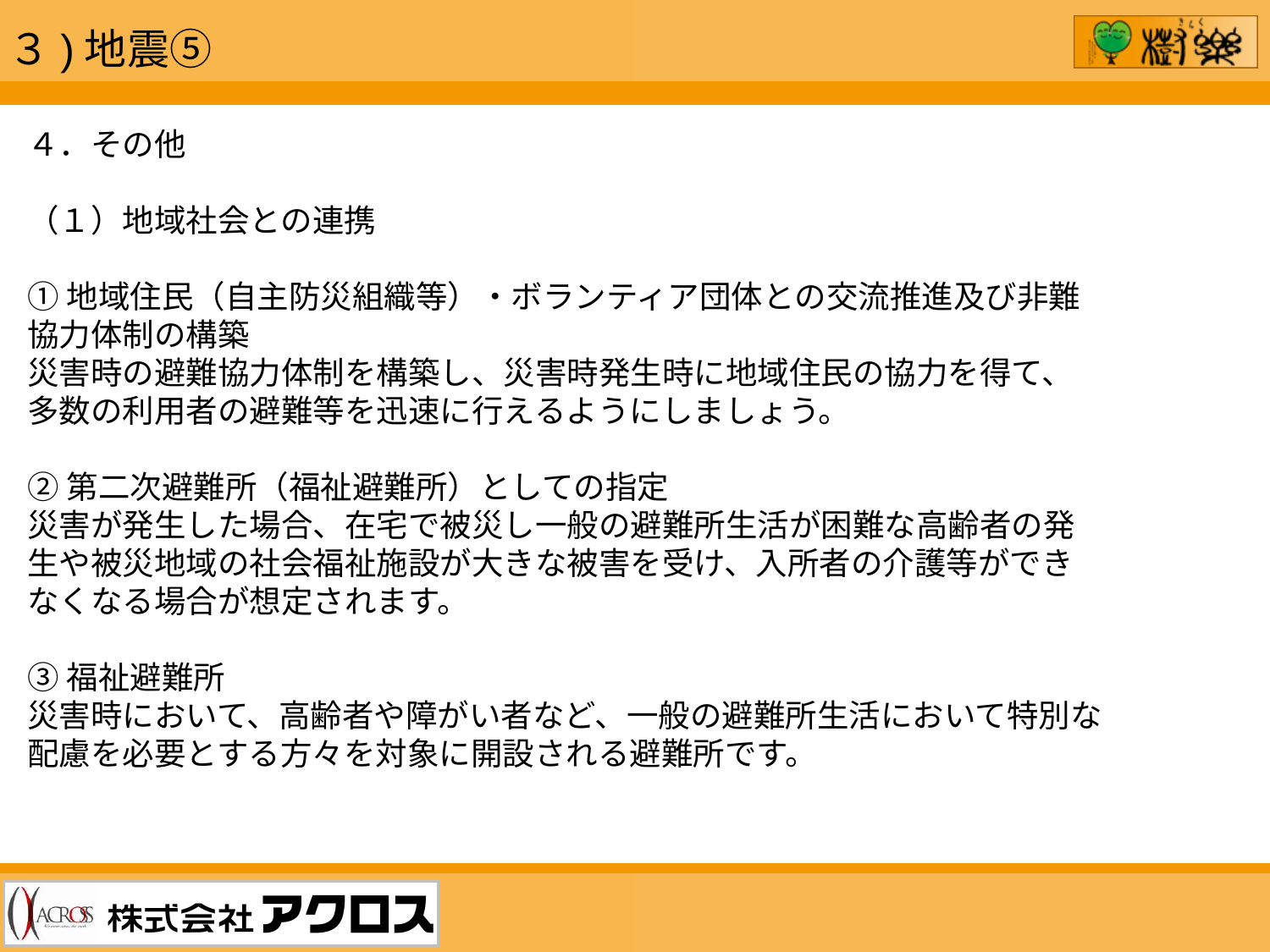

３)地震⑤
４．その他

（１）地域社会との連携

①地域住民（自主防災組織等）・ボランティア団体との交流推進及び非難協力体制の構築
災害時の避難協力体制を構築し、災害時発生時に地域住民の協力を得て、多数の利用者の避難等を迅速に行えるようにしましょう。

②第二次避難所（福祉避難所）としての指定
災害が発生した場合、在宅で被災し一般の避難所生活が困難な高齢者の発生や被災地域の社会福祉施設が大きな被害を受け、入所者の介護等ができなくなる場合が想定されます。

③福祉避難所
災害時において、高齢者や障がい者など、一般の避難所生活において特別な配慮を必要とする方々を対象に開設される避難所です。